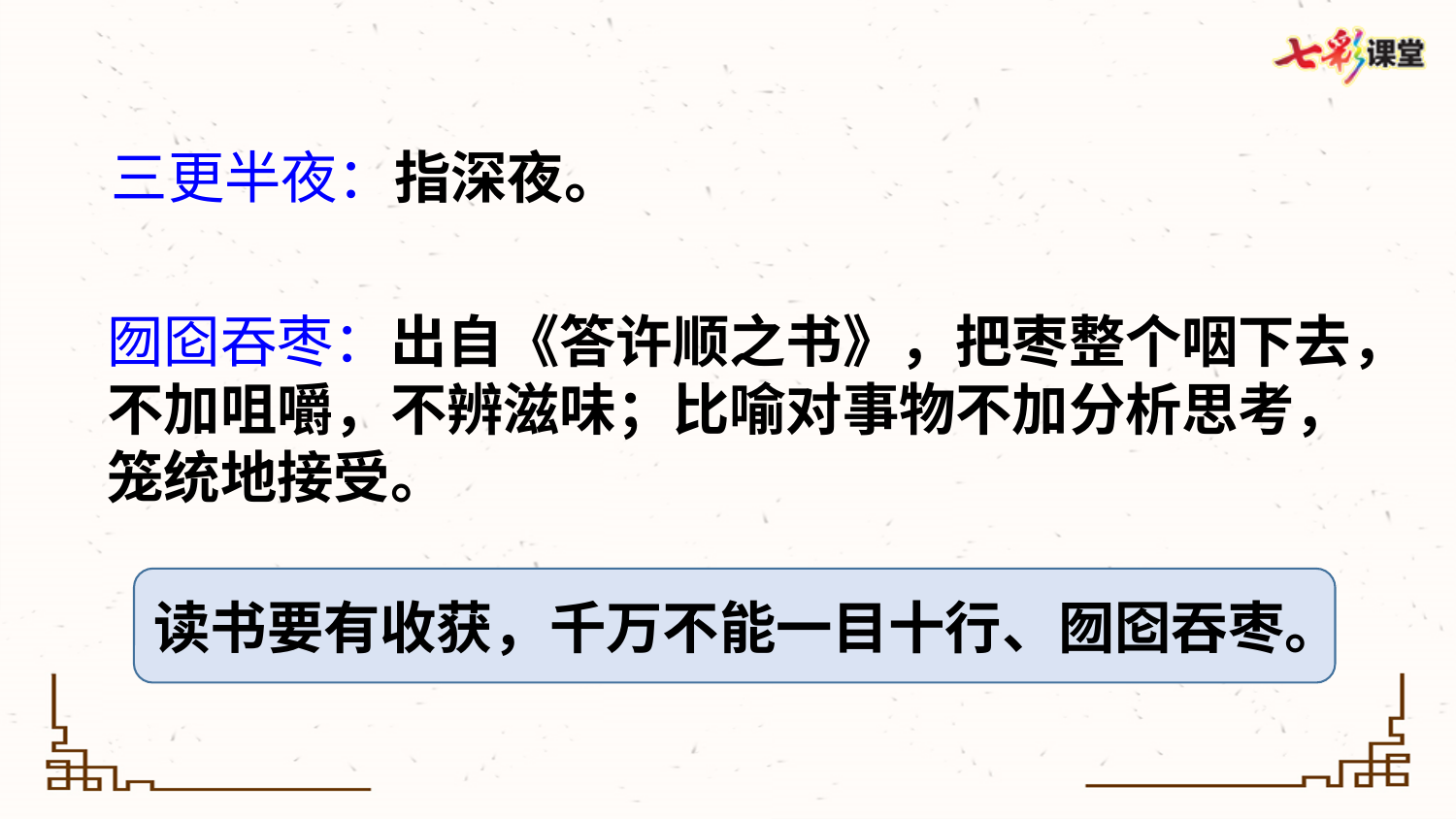

三更半夜：指深夜。
囫囵吞枣：出自《答许顺之书》，把枣整个咽下去，
不加咀嚼，不辨滋味；比喻对事物不加分析思考，笼统地接受。
读书要有收获，千万不能一目十行、囫囵吞枣。